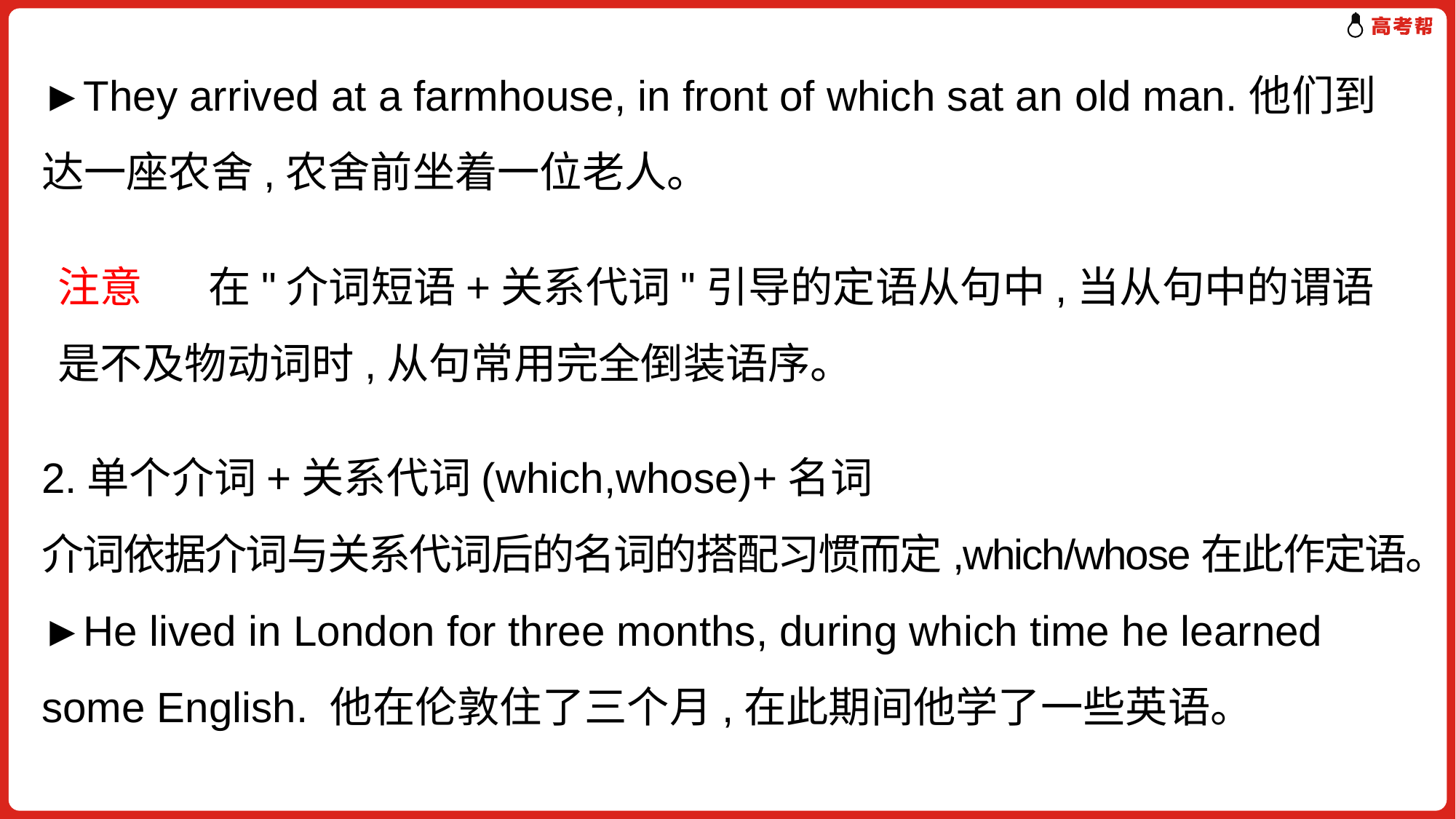

►They arrived at a farmhouse, in front of which sat an old man.他们到达一座农舍,农舍前坐着一位老人。

2.单个介词+关系代词(which,whose)+名词
介词依据介词与关系代词后的名词的搭配习惯而定,which/whose在此作定语。
►He lived in London for three months, during which time he learned some English. 他在伦敦住了三个月,在此期间他学了一些英语。
注意       在"介词短语+关系代词"引导的定语从句中,当从句中的谓语是不及物动词时,从句常用完全倒装语序。